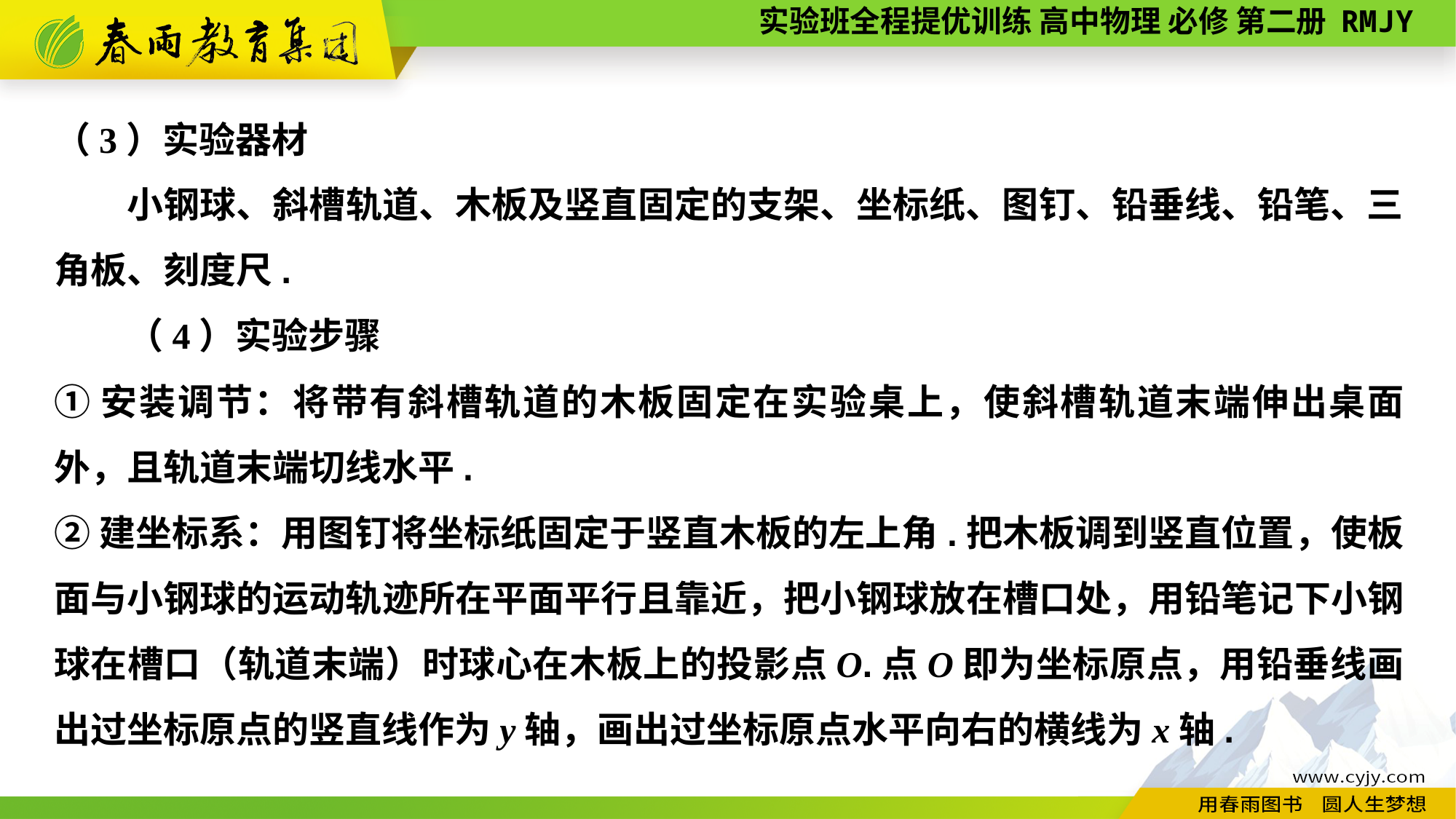

（3）实验器材
小钢球、斜槽轨道、木板及竖直固定的支架、坐标纸、图钉、铅垂线、铅笔、三角板、刻度尺.
（4）实验步骤
①安装调节：将带有斜槽轨道的木板固定在实验桌上，使斜槽轨道末端伸出桌面外，且轨道末端切线水平.
②建坐标系：用图钉将坐标纸固定于竖直木板的左上角.把木板调到竖直位置，使板面与小钢球的运动轨迹所在平面平行且靠近，把小钢球放在槽口处，用铅笔记下小钢球在槽口（轨道末端）时球心在木板上的投影点O.点O即为坐标原点，用铅垂线画出过坐标原点的竖直线作为y轴，画出过坐标原点水平向右的横线为x轴.